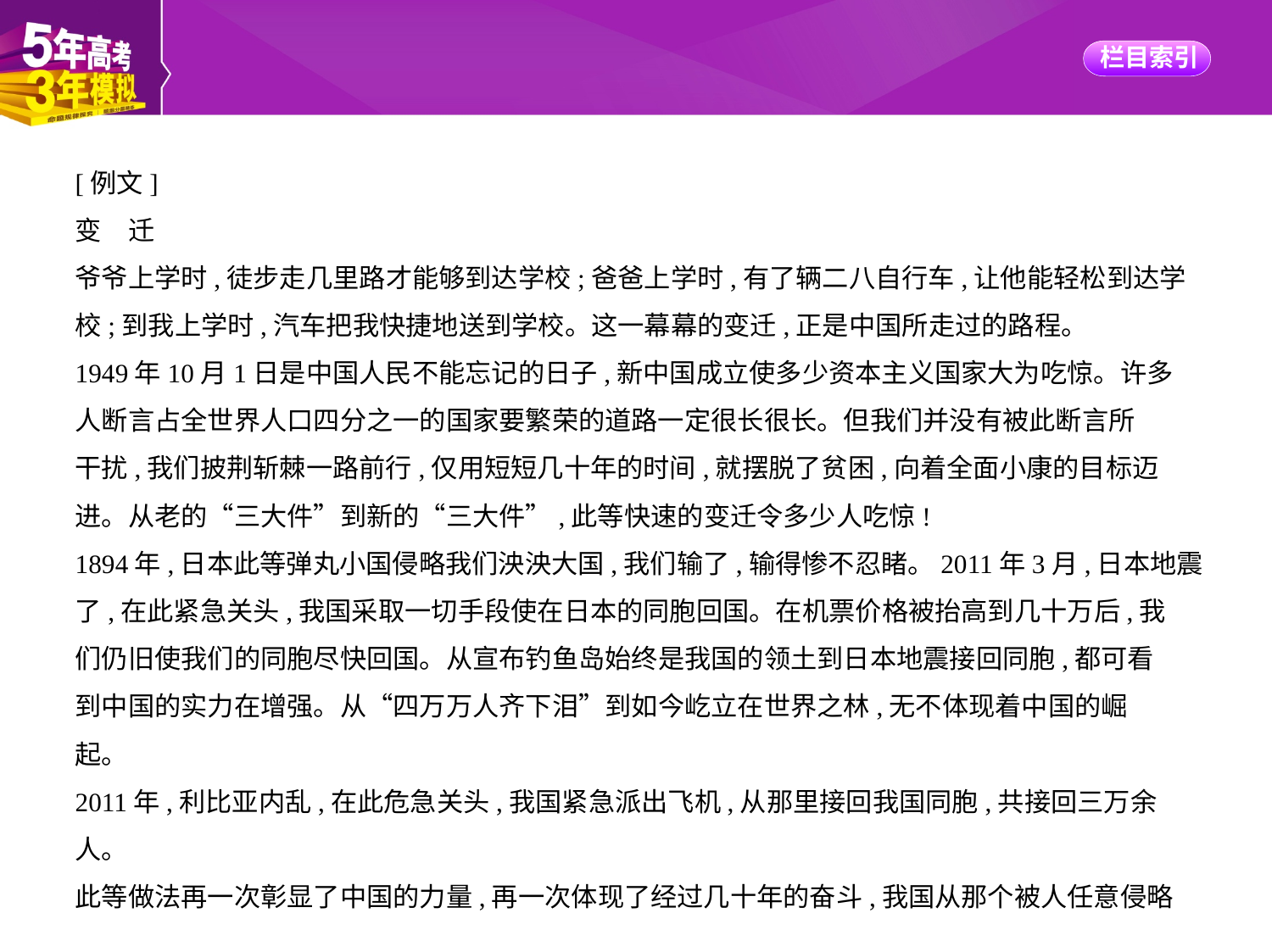

[例文]
变　迁
爷爷上学时,徒步走几里路才能够到达学校;爸爸上学时,有了辆二八自行车,让他能轻松到达学
校;到我上学时,汽车把我快捷地送到学校。这一幕幕的变迁,正是中国所走过的路程。
1949年10月1日是中国人民不能忘记的日子,新中国成立使多少资本主义国家大为吃惊。许多
人断言占全世界人口四分之一的国家要繁荣的道路一定很长很长。但我们并没有被此断言所
干扰,我们披荆斩棘一路前行,仅用短短几十年的时间,就摆脱了贫困,向着全面小康的目标迈
进。从老的“三大件”到新的“三大件”,此等快速的变迁令多少人吃惊!
1894年,日本此等弹丸小国侵略我们泱泱大国,我们输了,输得惨不忍睹。2011年3月,日本地震
了,在此紧急关头,我国采取一切手段使在日本的同胞回国。在机票价格被抬高到几十万后,我
们仍旧使我们的同胞尽快回国。从宣布钓鱼岛始终是我国的领土到日本地震接回同胞,都可看
到中国的实力在增强。从“四万万人齐下泪”到如今屹立在世界之林,无不体现着中国的崛
起。
2011年,利比亚内乱,在此危急关头,我国紧急派出飞机,从那里接回我国同胞,共接回三万余人。
此等做法再一次彰显了中国的力量,再一次体现了经过几十年的奋斗,我国从那个被人任意侵略